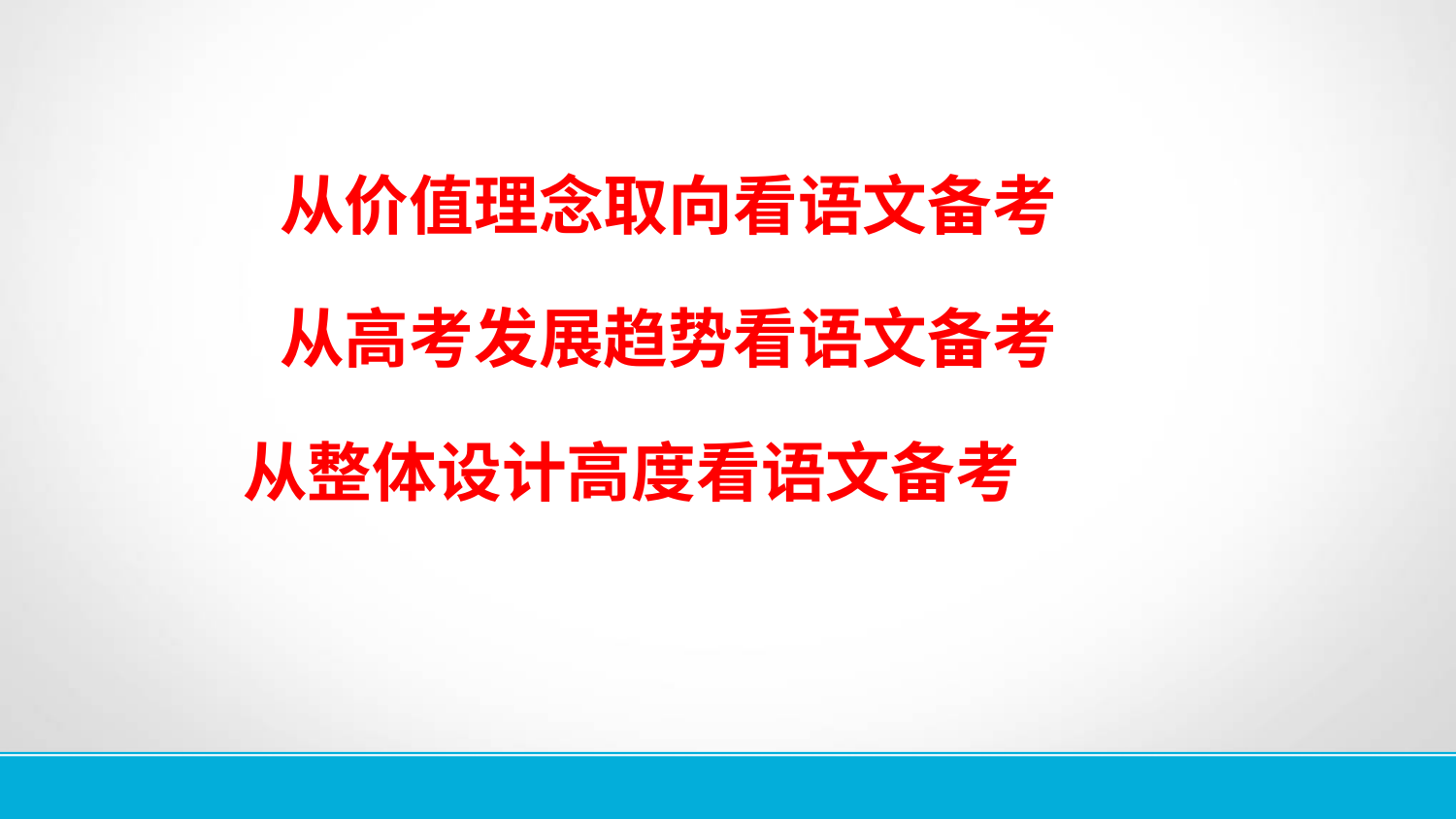

从价值理念取向看语文备考
 从高考发展趋势看语文备考
 从整体设计高度看语文备考